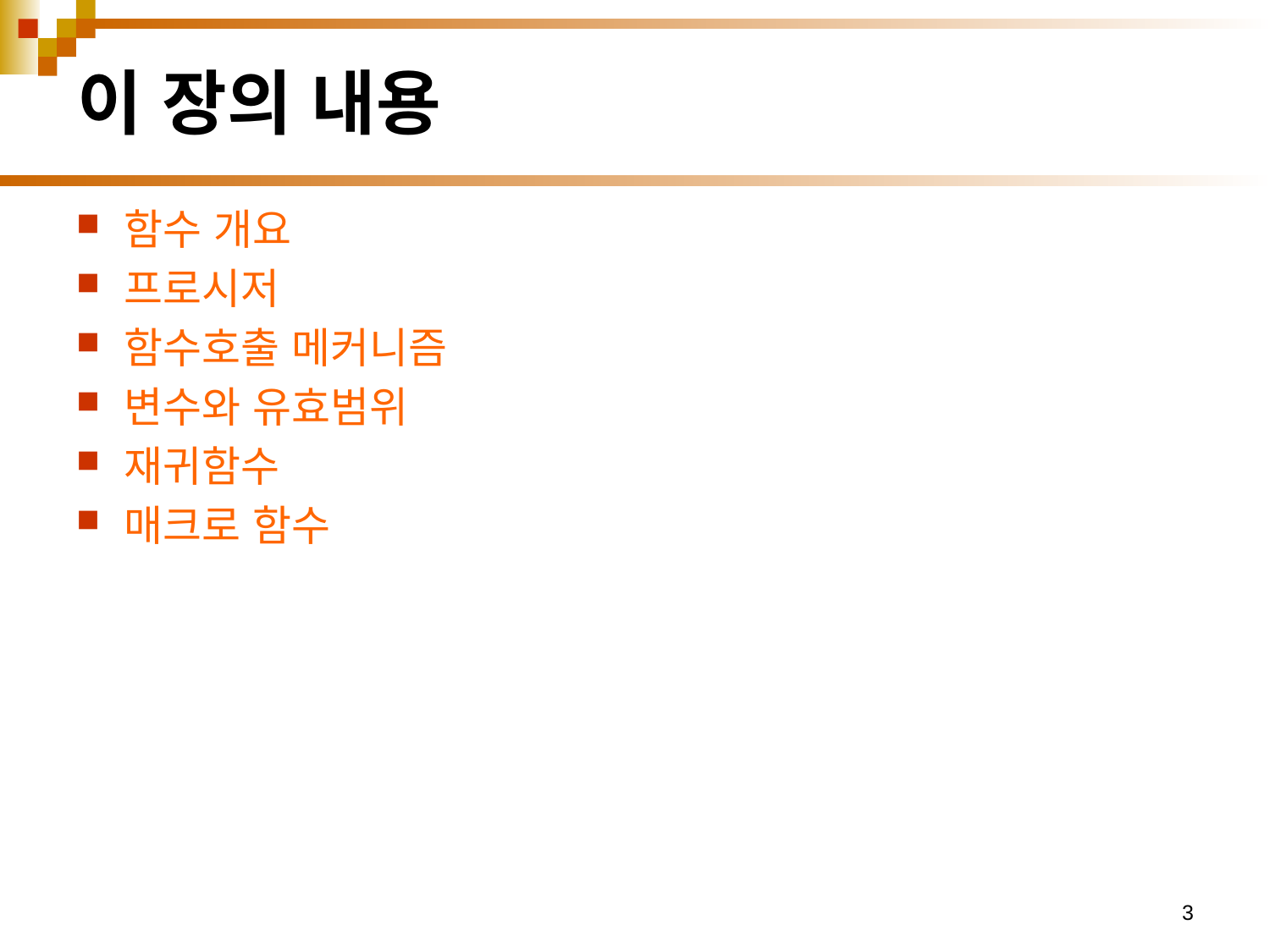

# 이 장의 내용
함수 개요
프로시저
함수호출 메커니즘
변수와 유효범위
재귀함수
매크로 함수
3